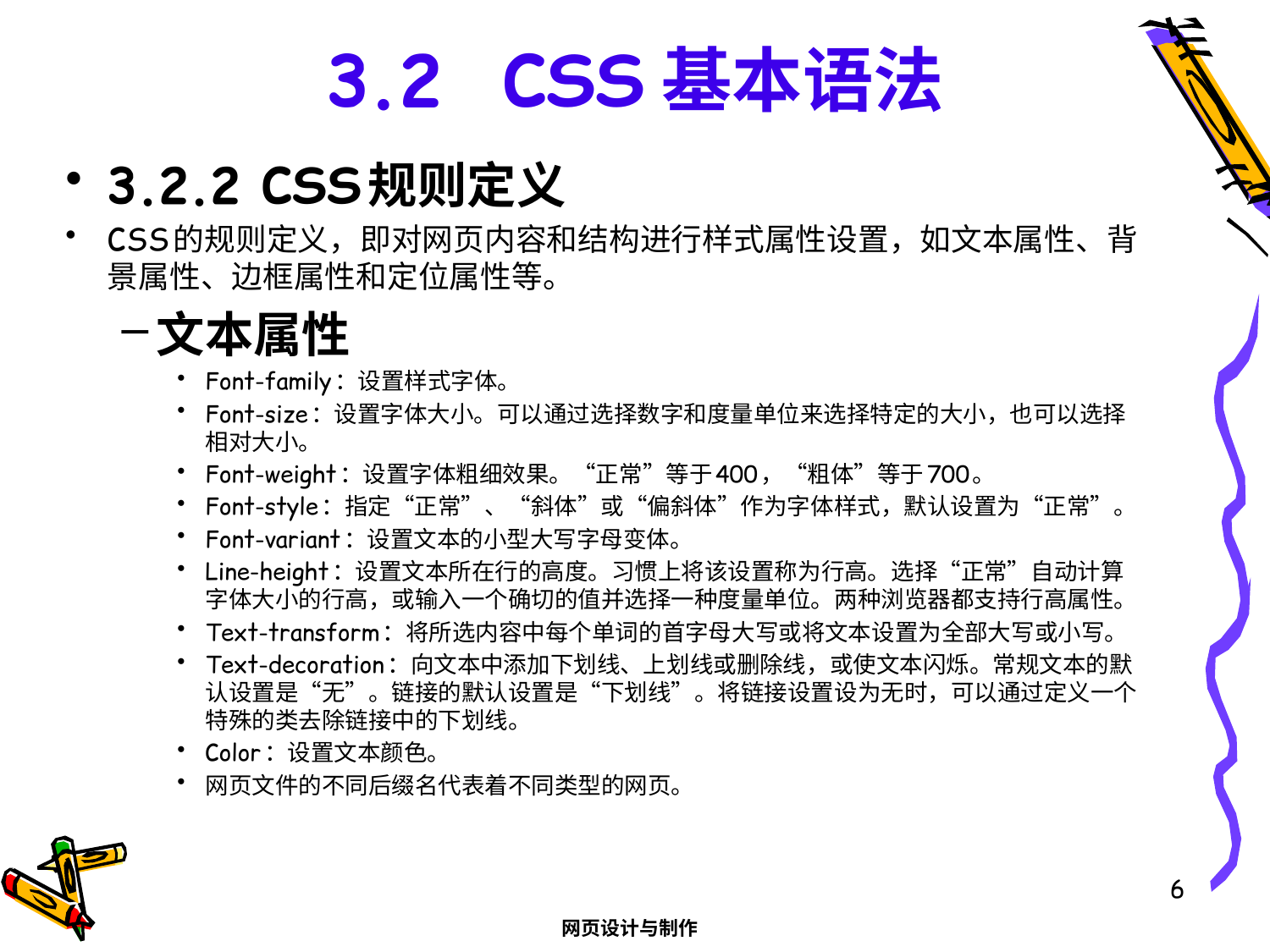

# 3.2  CSS基本语法
3.2.2 CSS规则定义
CSS的规则定义，即对网页内容和结构进行样式属性设置，如文本属性、背景属性、边框属性和定位属性等。
文本属性
Font-family：设置样式字体。
Font-size：设置字体大小。可以通过选择数字和度量单位来选择特定的大小，也可以选择相对大小。
Font-weight：设置字体粗细效果。“正常”等于400，“粗体”等于700。
Font-style：指定“正常”、“斜体”或“偏斜体”作为字体样式，默认设置为“正常”。
Font-variant：设置文本的小型大写字母变体。
Line-height：设置文本所在行的高度。习惯上将该设置称为行高。选择“正常”自动计算字体大小的行高，或输入一个确切的值并选择一种度量单位。两种浏览器都支持行高属性。
Text-transform：将所选内容中每个单词的首字母大写或将文本设置为全部大写或小写。
Text-decoration：向文本中添加下划线、上划线或删除线，或使文本闪烁。常规文本的默认设置是“无”。链接的默认设置是“下划线”。将链接设置设为无时，可以通过定义一个特殊的类去除链接中的下划线。
Color：设置文本颜色。
网页文件的不同后缀名代表着不同类型的网页。

6
网页设计与制作